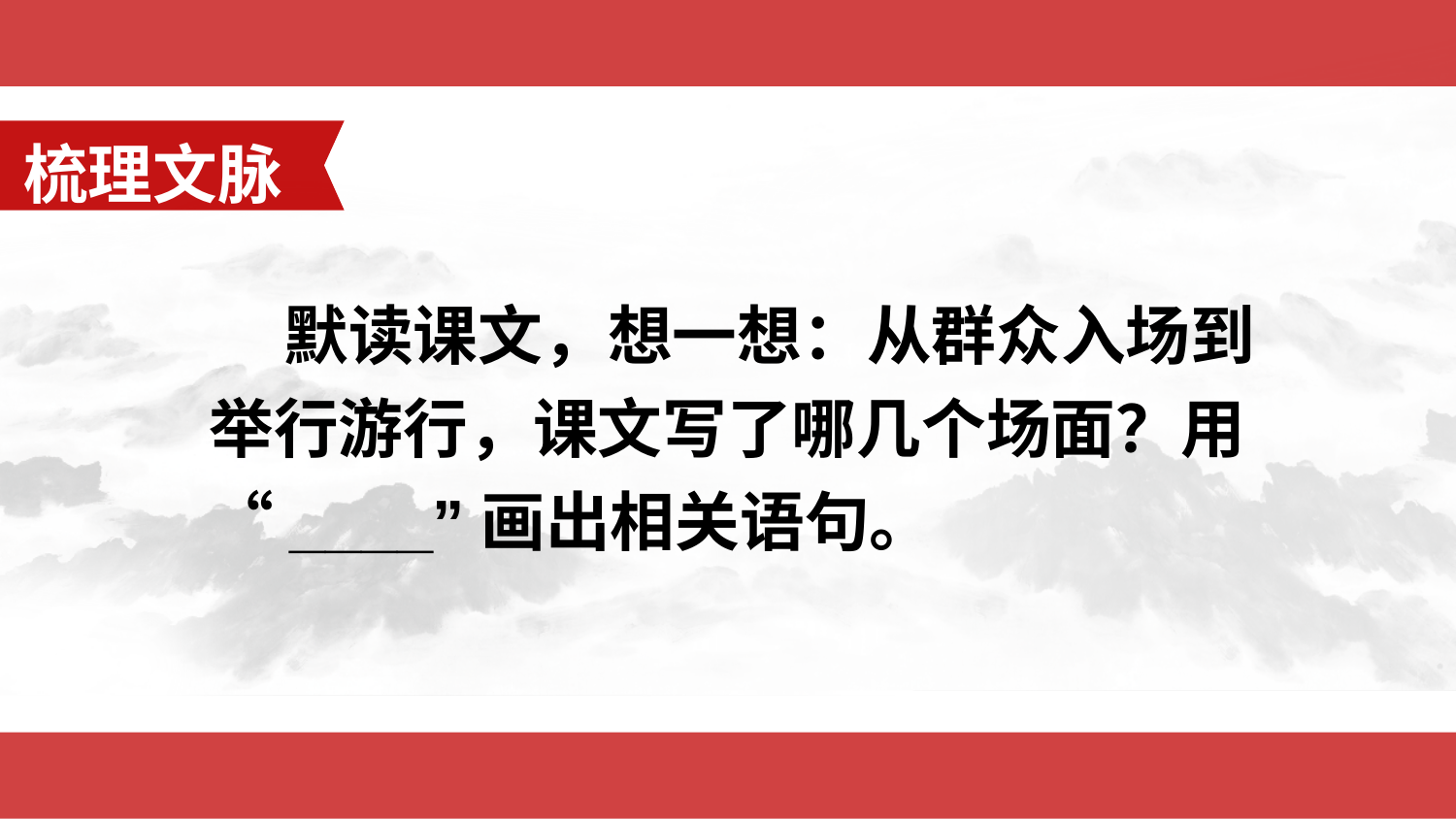

梳理文脉

    默读课文，想一想：从群众入场到举行游行，课文写了哪几个场面？用“____”画出相关语句。